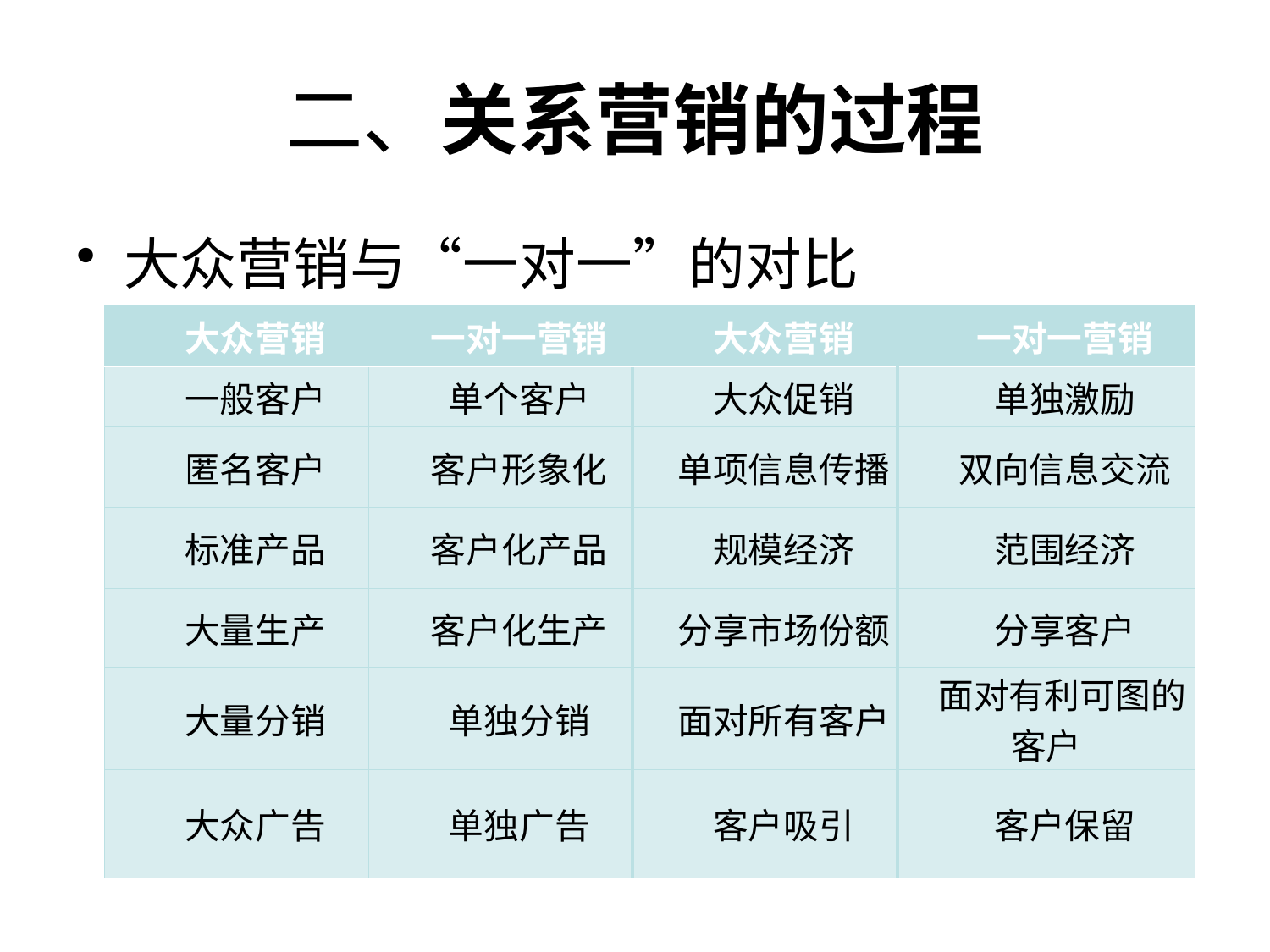

# 二、关系营销的过程
大众营销与“一对一”的对比
| 大众营销 | 一对一营销 | 大众营销 | 一对一营销 |
| --- | --- | --- | --- |
| 一般客户 | 单个客户 | 大众促销 | 单独激励 |
| 匿名客户 | 客户形象化 | 单项信息传播 | 双向信息交流 |
| 标准产品 | 客户化产品 | 规模经济 | 范围经济 |
| 大量生产 | 客户化生产 | 分享市场份额 | 分享客户 |
| 大量分销 | 单独分销 | 面对所有客户 | 面对有利可图的客户 |
| 大众广告 | 单独广告 | 客户吸引 | 客户保留 |